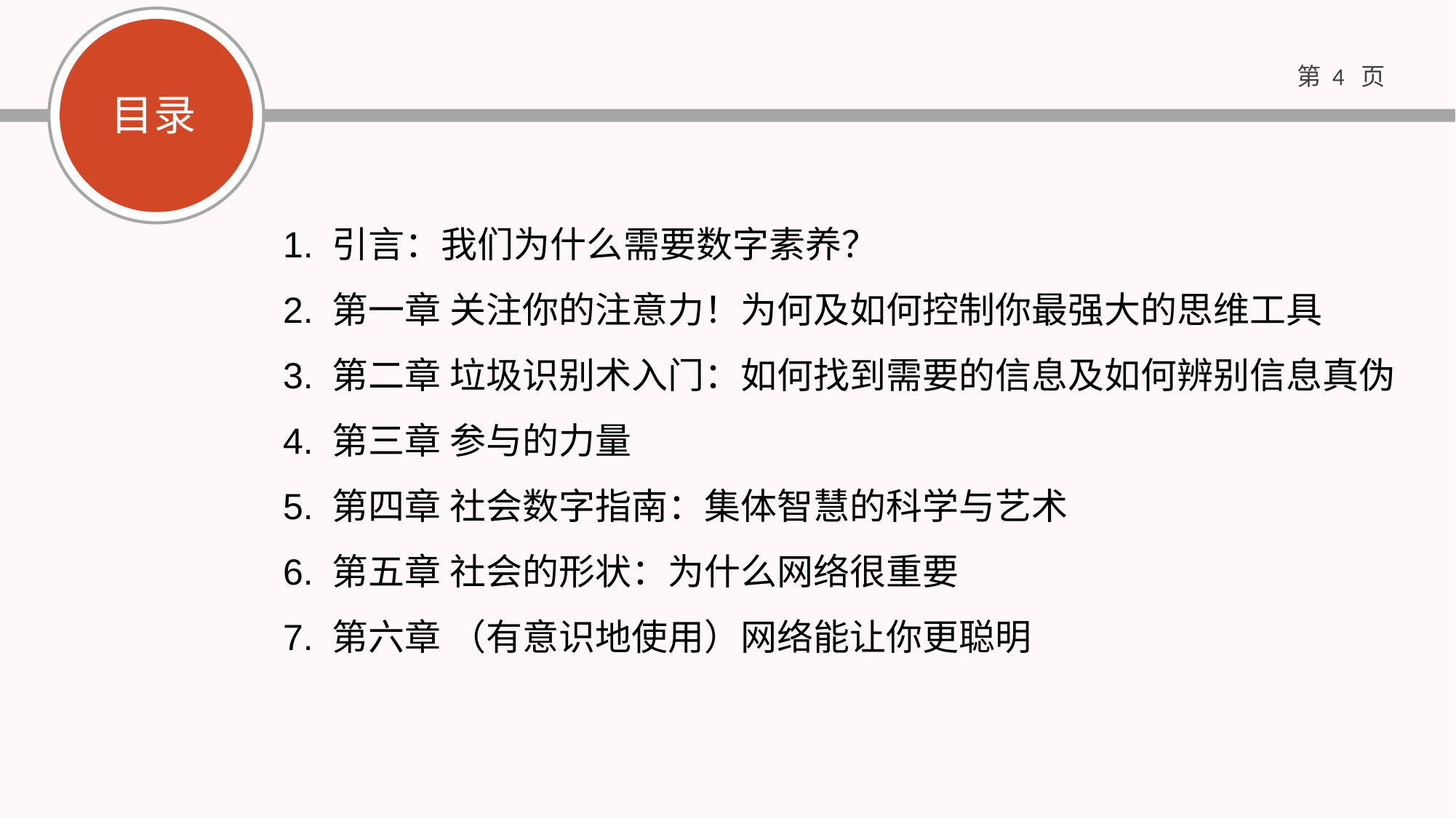

目录
1. 引言：我们为什么需要数字素养？
2. 第一章 关注你的注意力！为何及如何控制你最强大的思维工具
3. 第二章 垃圾识别术入门：如何找到需要的信息及如何辨别信息真伪
4. 第三章 参与的力量
5. 第四章 社会数字指南：集体智慧的科学与艺术
6. 第五章 社会的形状：为什么网络很重要
7. 第六章 （有意识地使用）网络能让你更聪明